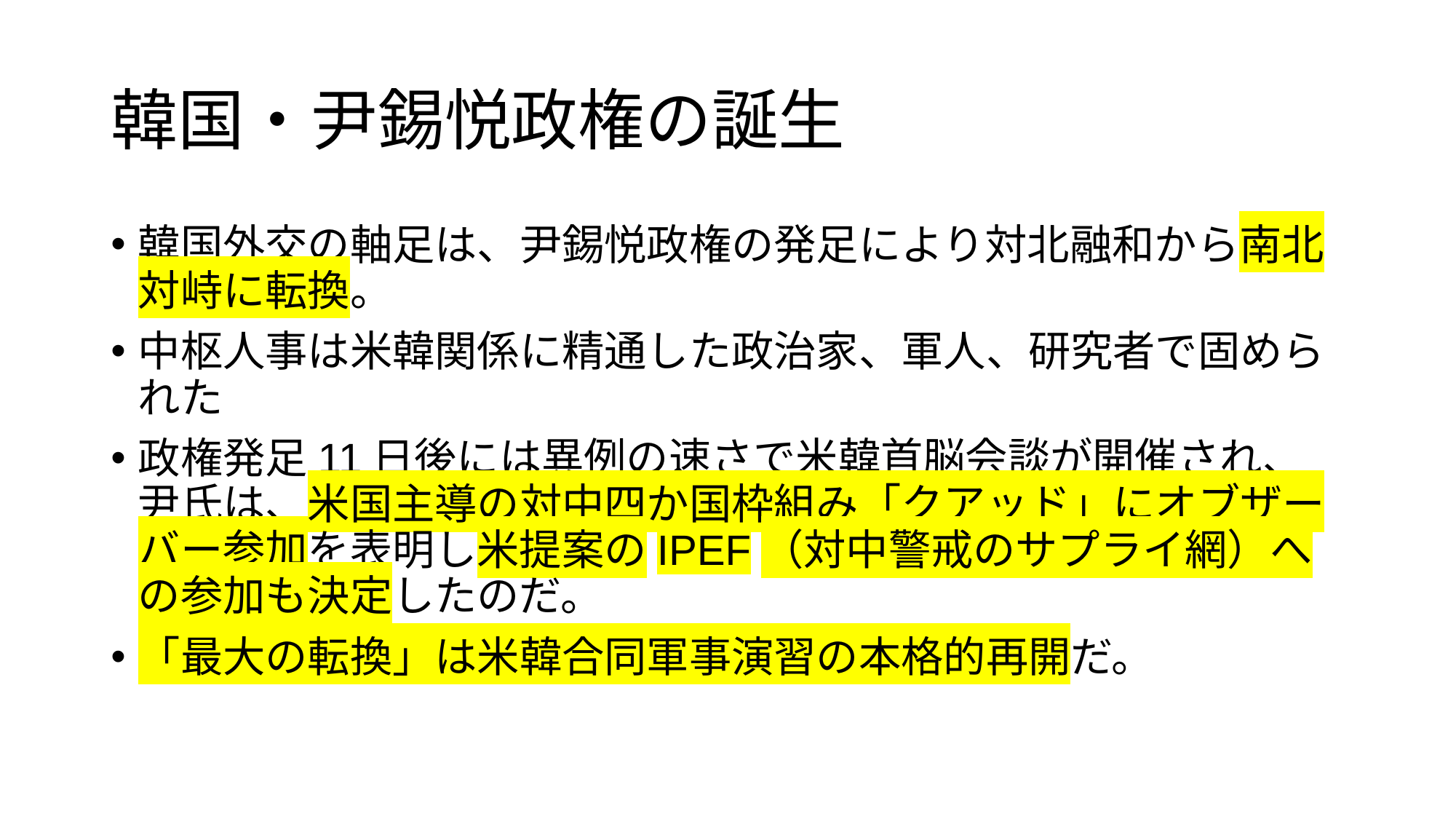

# 韓国・尹錫悦政権の誕生
韓国外交の軸足は、尹錫悦政権の発足により対北融和から南北対峙に転換。
中枢人事は米韓関係に精通した政治家、軍人、研究者で固められた
政権発足11日後には異例の速さで米韓首脳会談が開催され、尹氏は、米国主導の対中四か国枠組み「クアッド」にオブザーバー参加を表明し米提案のIPEF（対中警戒のサプライ網）への参加も決定したのだ。
「最大の転換」は米韓合同軍事演習の本格的再開だ。